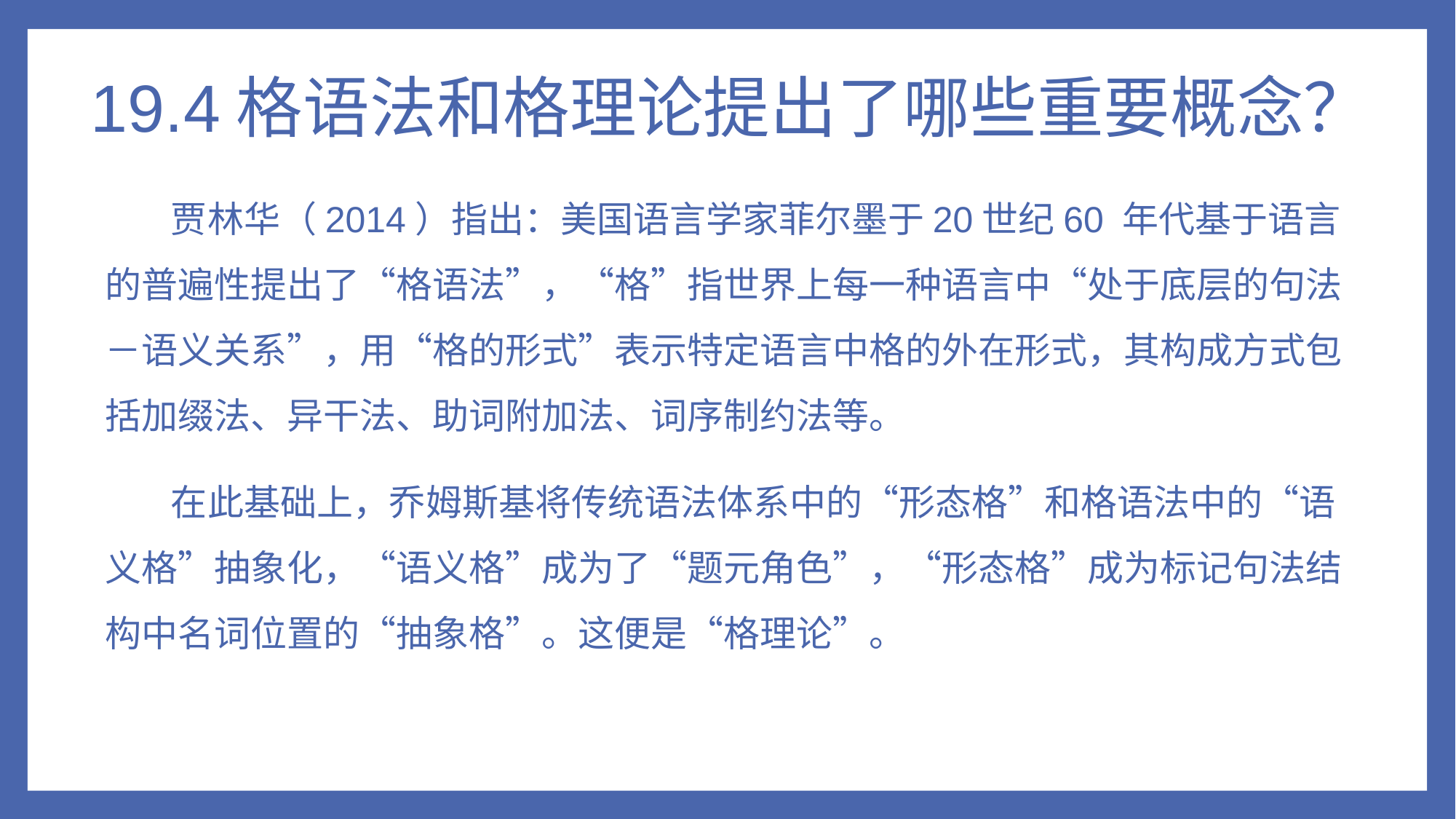

# 19.4格语法和格理论提出了哪些重要概念？
       贾林华（2014）指出：美国语言学家菲尔墨于20世纪60 年代基于语言的普遍性提出了“格语法”，“格”指世界上每一种语言中“处于底层的句法－语义关系”，用“格的形式”表示特定语言中格的外在形式，其构成方式包括加缀法、异干法、助词附加法、词序制约法等。
       在此基础上，乔姆斯基将传统语法体系中的“形态格”和格语法中的“语义格”抽象化，“语义格”成为了“题元角色”，“形态格”成为标记句法结构中名词位置的“抽象格”。这便是“格理论”。